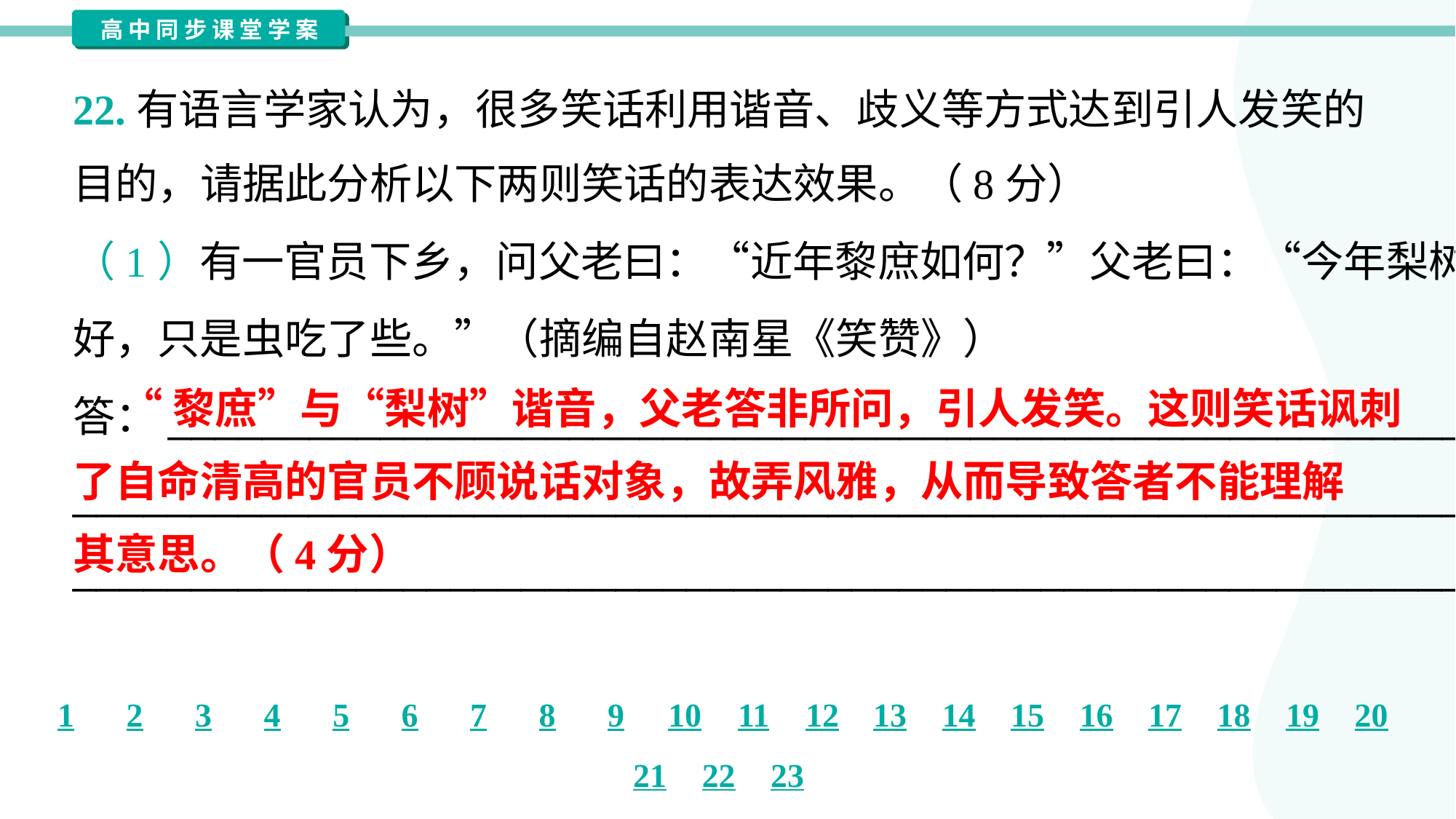

22.有语言学家认为，很多笑话利用谐音、歧义等方式达到引人发笑的
目的，请据此分析以下两则笑话的表达效果。（8分）
（1）有一官员下乡，问父老曰：“近年黎庶如何？”父老曰：“今年梨树
好，只是虫吃了些。”（摘编自赵南星《笑赞》）
答：_________________________________________________________
_____________________________________________________________
_____________________________________________________________
     “黎庶”与“梨树”谐音，父老答非所问，引人发笑。这则笑话讽刺
了自命清高的官员不顾说话对象，故弄风雅，从而导致答者不能理解
其意思。（4分）